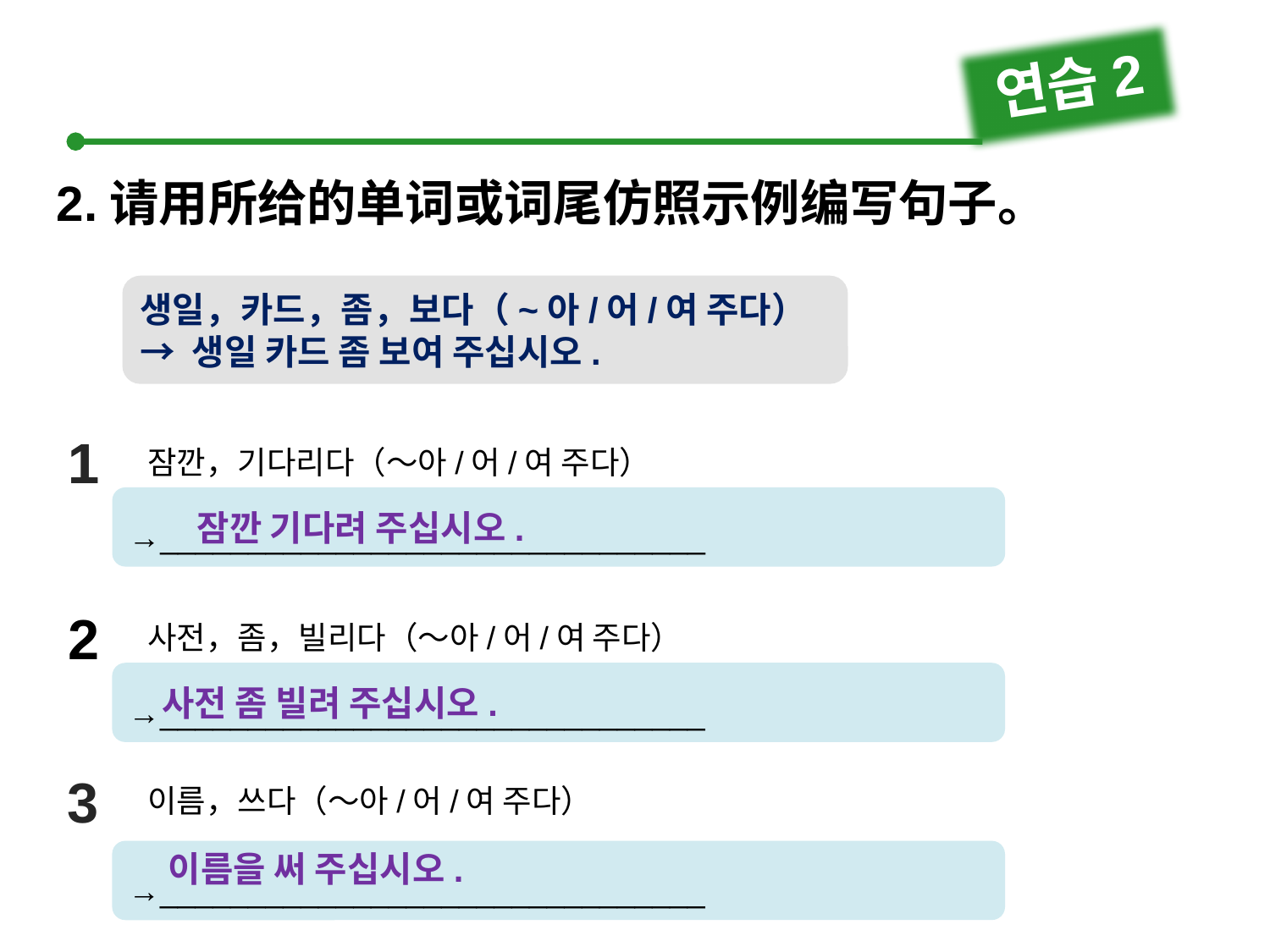

연습2
2.请用所给的单词或词尾仿照示例编写句子。
생일，카드，좀，보다（~아/어/여 주다）
→ 생일 카드 좀 보여 주십시오.
1
1
잠깐，기다리다（～아/어/여 주다）
→_______________________________
잠깐 기다려 주십시오.
2
사전，좀，빌리다（～아/어/여 주다）
→_______________________________
사전 좀 빌려 주십시오.
3
이름，쓰다（～아/어/여 주다）
→_______________________________
이름을 써 주십시오.